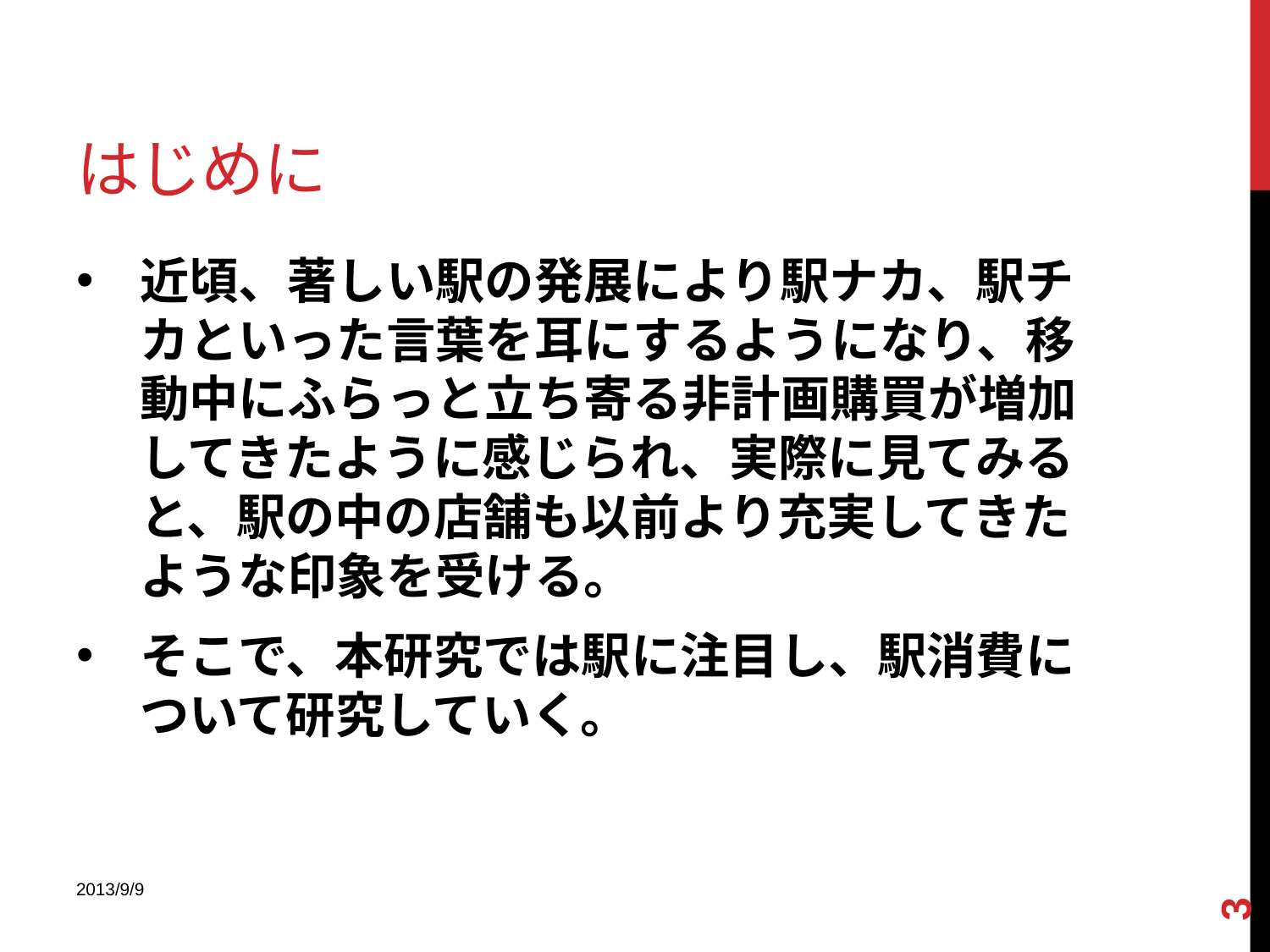

# はじめに
近頃、著しい駅の発展により駅ナカ、駅チカといった言葉を耳にするようになり、移動中にふらっと立ち寄る非計画購買が増加してきたように感じられ、実際に見てみると、駅の中の店舗も以前より充実してきたような印象を受ける。
そこで、本研究では駅に注目し、駅消費について研究していく。
3
2013/9/9